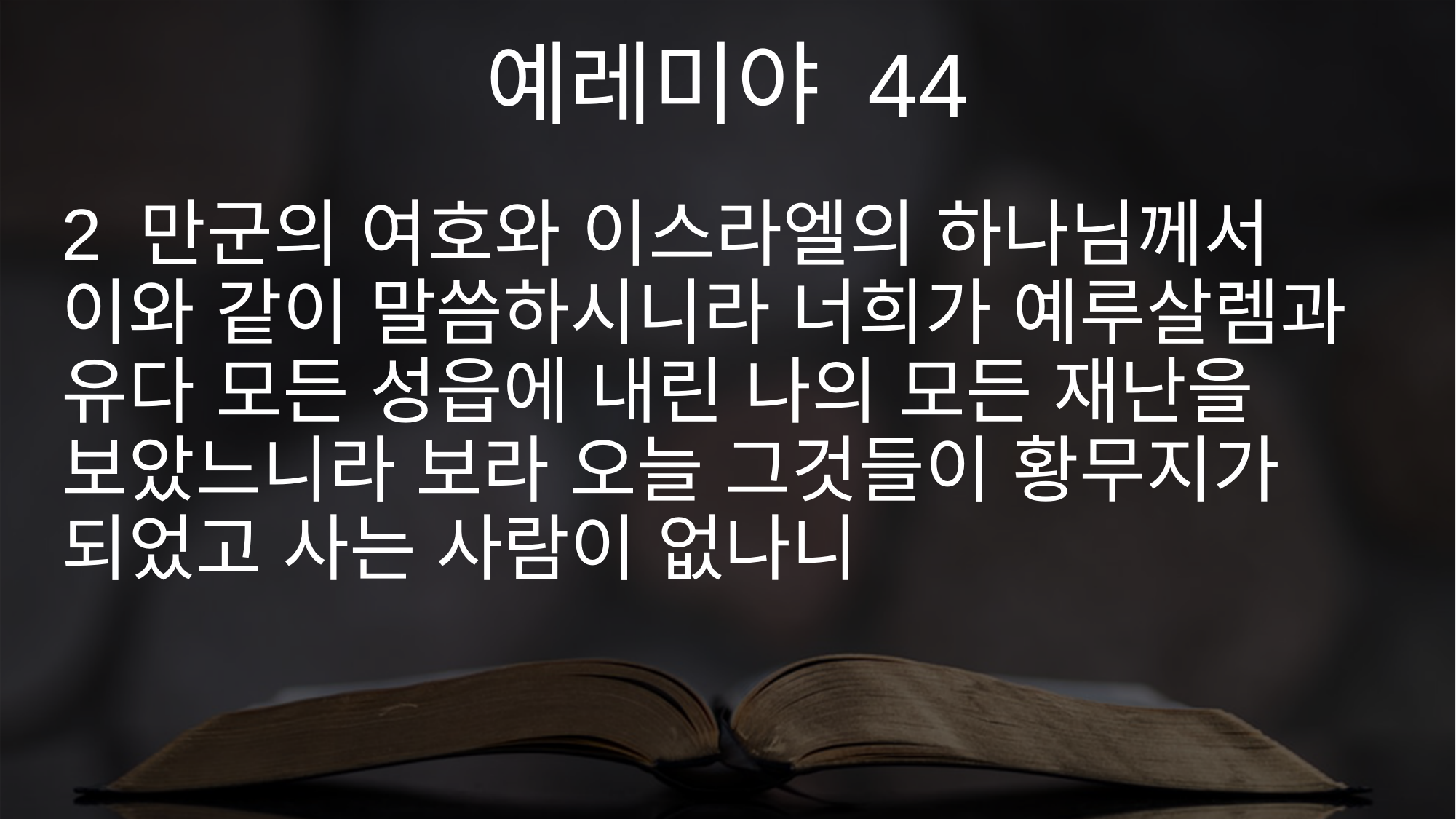

예레미야 44
2 만군의 여호와 이스라엘의 하나님께서 이와 같이 말씀하시니라 너희가 예루살렘과 유다 모든 성읍에 내린 나의 모든 재난을 보았느니라 보라 오늘 그것들이 황무지가 되었고 사는 사람이 없나니